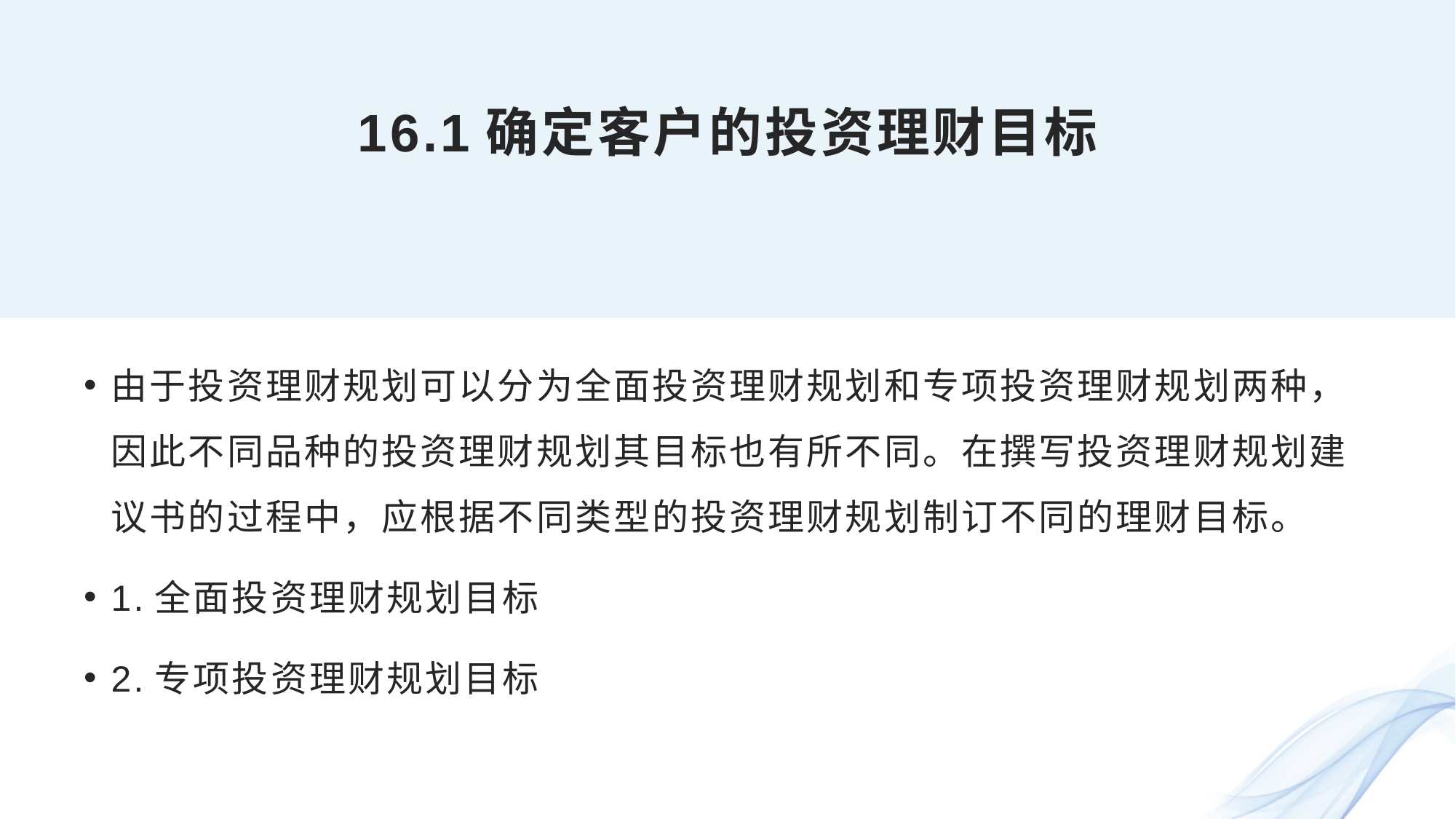

# 16.1确定客户的投资理财目标
由于投资理财规划可以分为全面投资理财规划和专项投资理财规划两种，因此不同品种的投资理财规划其目标也有所不同。在撰写投资理财规划建议书的过程中，应根据不同类型的投资理财规划制订不同的理财目标。
1.全面投资理财规划目标
2.专项投资理财规划目标